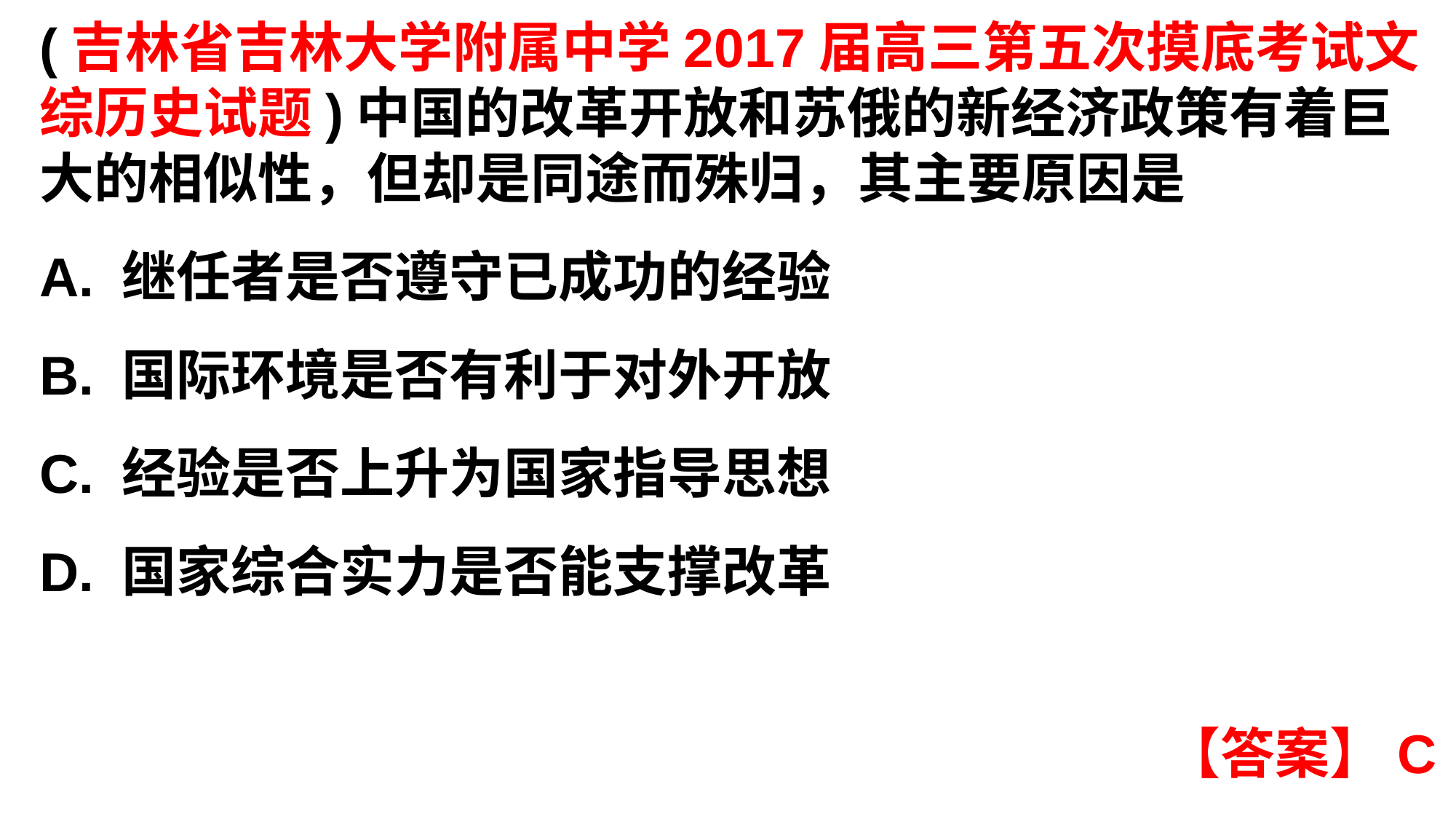

(吉林省吉林大学附属中学2017届高三第五次摸底考试文综历史试题)中国的改革开放和苏俄的新经济政策有着巨大的相似性，但却是同途而殊归，其主要原因是A. 继任者是否遵守已成功的经验
B. 国际环境是否有利于对外开放C. 经验是否上升为国家指导思想
D. 国家综合实力是否能支撑改革

【答案】C